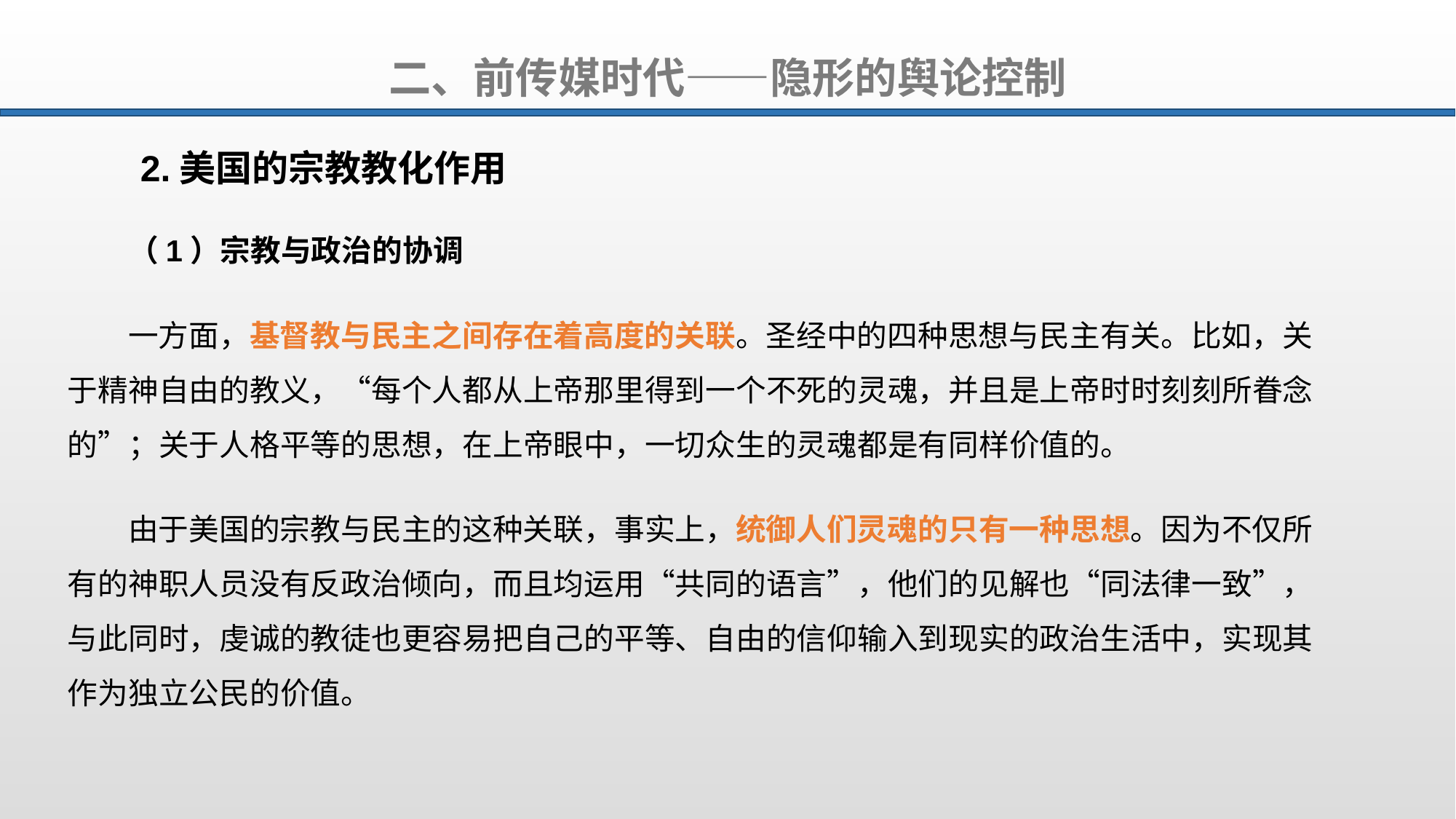

二、前传媒时代——隐形的舆论控制

2.美国的宗教教化作用
（1）宗教与政治的协调
一方面，基督教与民主之间存在着高度的关联。圣经中的四种思想与民主有关。比如，关于精神自由的教义，“每个人都从上帝那里得到一个不死的灵魂，并且是上帝时时刻刻所眷念的”；关于人格平等的思想，在上帝眼中，一切众生的灵魂都是有同样价值的。
由于美国的宗教与民主的这种关联，事实上，统御人们灵魂的只有一种思想。因为不仅所有的神职人员没有反政治倾向，而且均运用“共同的语言”，他们的见解也“同法律一致”，与此同时，虔诚的教徒也更容易把自己的平等、自由的信仰输入到现实的政治生活中，实现其作为独立公民的价值。